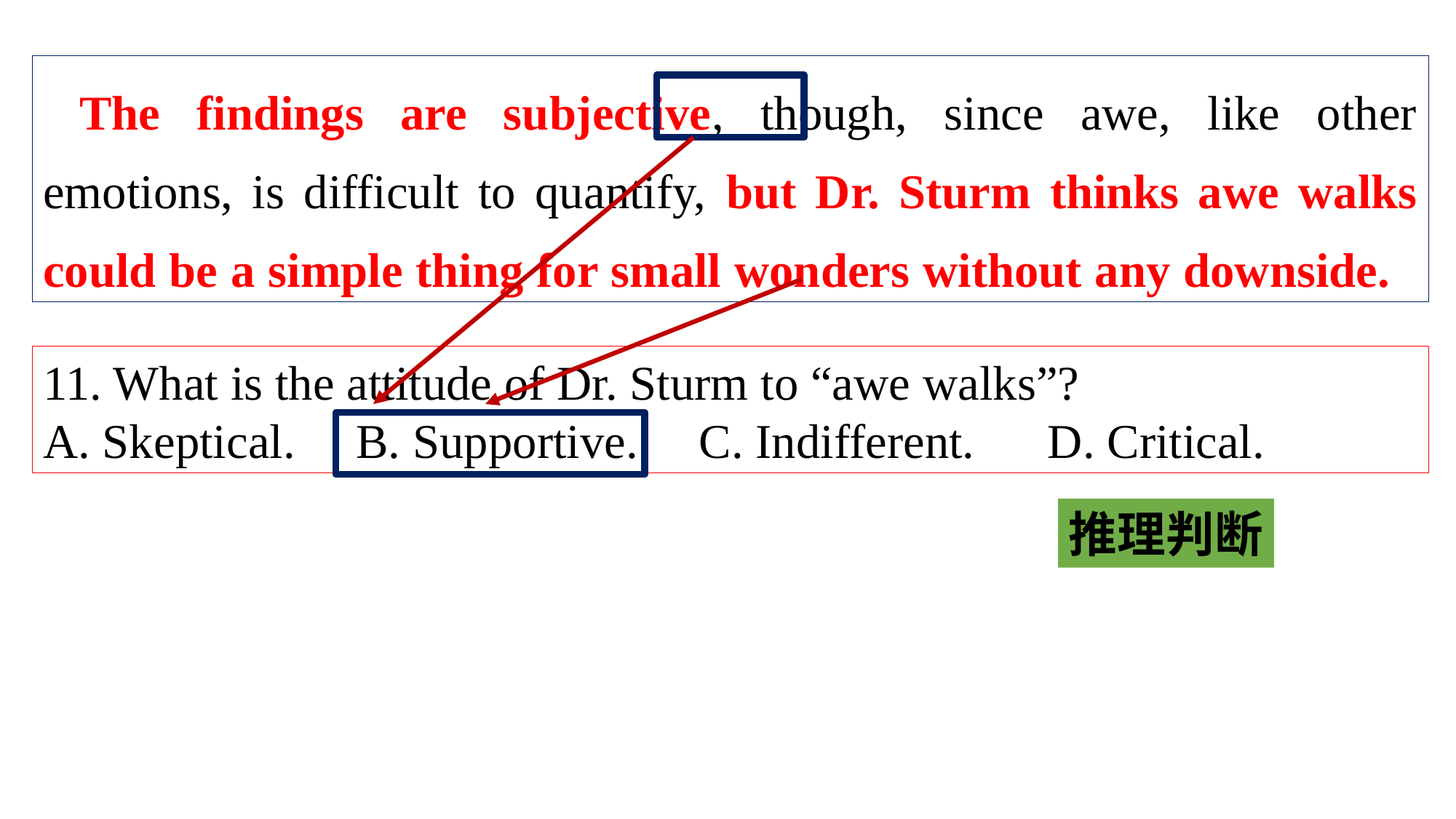

The findings are subjective, though, since awe, like other emotions, is difficult to quantify, but Dr. Sturm thinks awe walks could be a simple thing for small wonders without any downside.

11. What is the attitude of Dr. Sturm to “awe walks”?
A. Skeptical.     B. Supportive.     C. Indifferent.      D. Critical.

推理判断